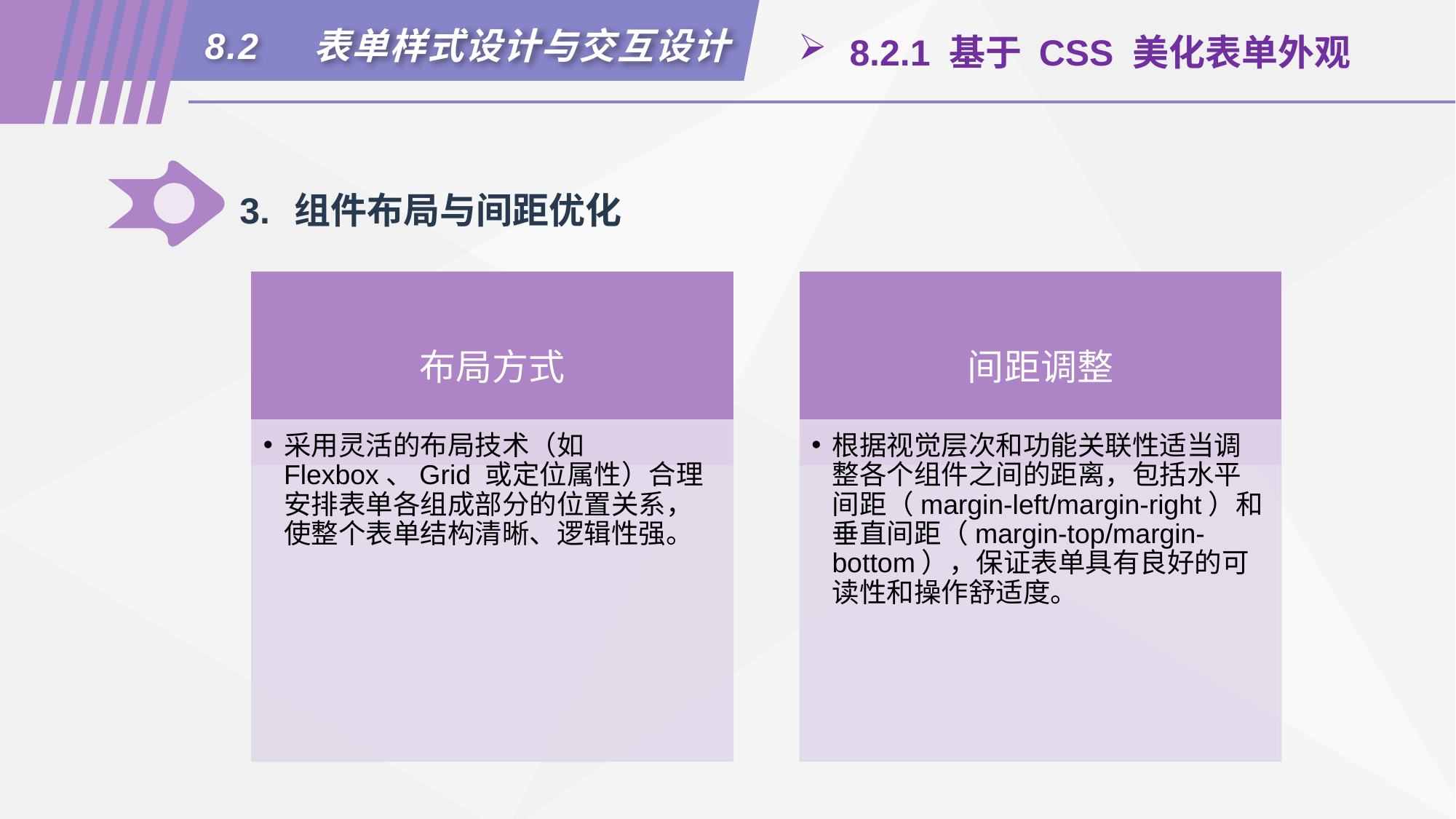

8.2	表单样式设计与交互设计
 8.2.1 基于 CSS 美化表单外观

3.	组件布局与间距优化
布局方式
采用灵活的布局技术（如 Flexbox、Grid 或定位属性）合理安排表单各组成部分的位置关系，使整个表单结构清晰、逻辑性强。
间距调整
根据视觉层次和功能关联性适当调整各个组件之间的距离，包括水平间距（margin-left/margin-right）和垂直间距（margin-top/margin-bottom），保证表单具有良好的可读性和操作舒适度。